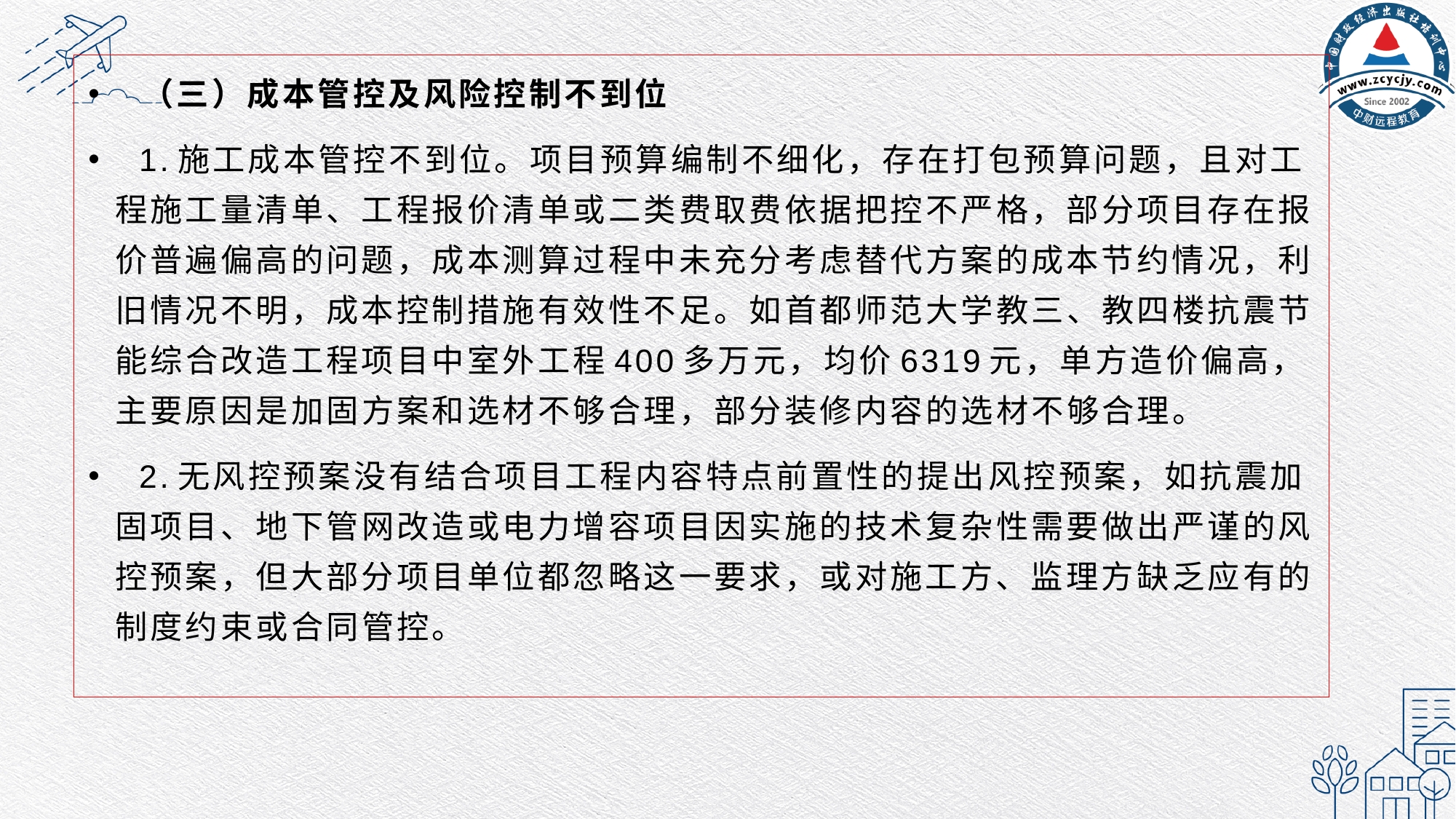

（三）成本管控及风险控制不到位
  1.施工成本管控不到位。项目预算编制不细化，存在打包预算问题，且对工程施工量清单、工程报价清单或二类费取费依据把控不严格，部分项目存在报价普遍偏高的问题，成本测算过程中未充分考虑替代方案的成本节约情况，利旧情况不明，成本控制措施有效性不足。如首都师范大学教三、教四楼抗震节能综合改造工程项目中室外工程400多万元，均价6319元，单方造价偏高，主要原因是加固方案和选材不够合理，部分装修内容的选材不够合理。
  2.无风控预案没有结合项目工程内容特点前置性的提出风控预案，如抗震加固项目、地下管网改造或电力增容项目因实施的技术复杂性需要做出严谨的风控预案，但大部分项目单位都忽略这一要求，或对施工方、监理方缺乏应有的制度约束或合同管控。